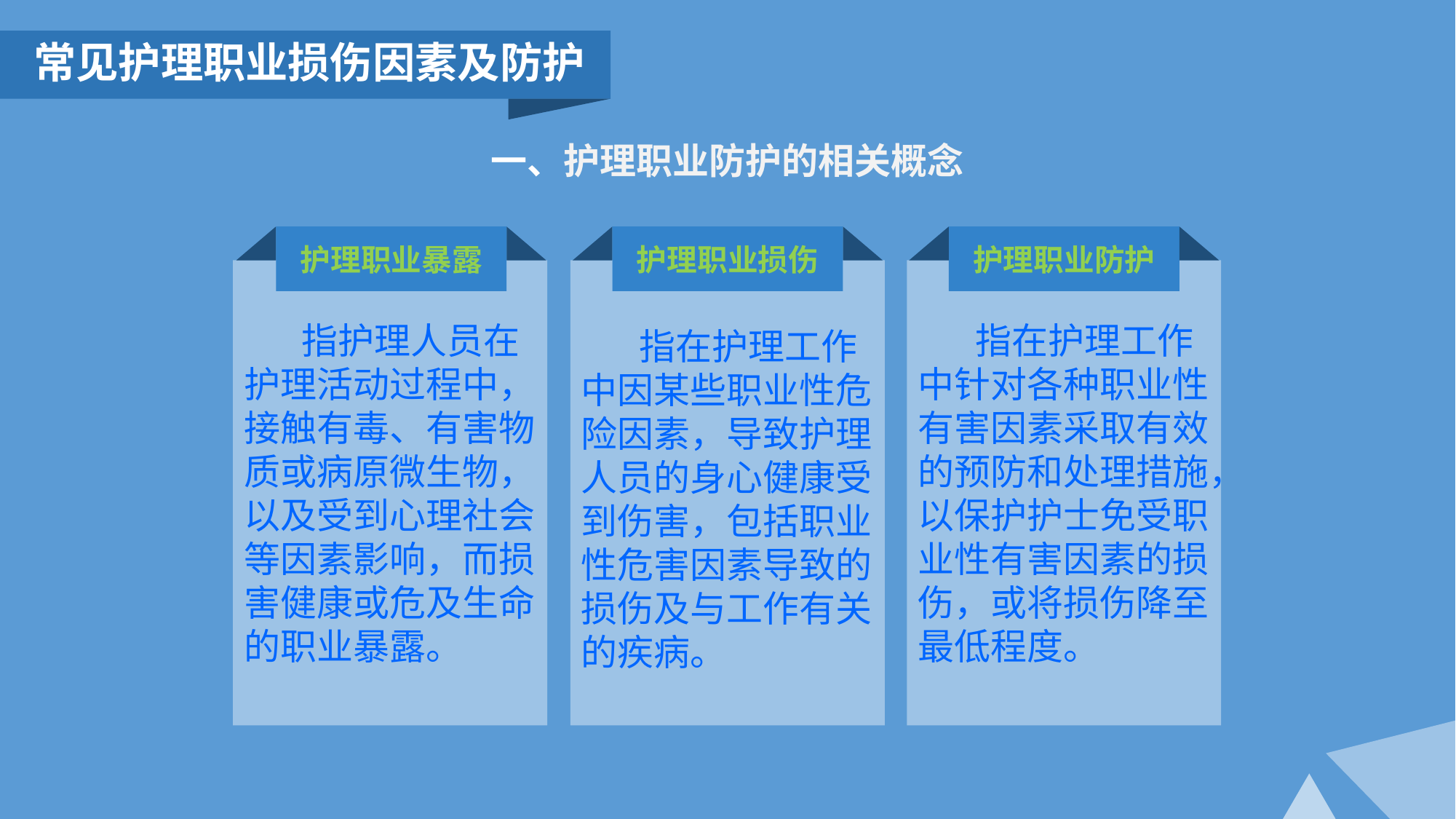

常见护理职业损伤因素及防护

一、护理职业防护的相关概念

护理职业暴露

护理职业损伤

护理职业防护

      指护理人员在护理活动过程中，接触有毒、有害物质或病原微生物，以及受到心理社会等因素影响，而损害健康或危及生命
的职业暴露。

      指在护理工作中因某些职业性危险因素，导致护理人员的身心健康受到伤害，包括职业性危害因素导致的损伤及与工作有关的疾病。

      指在护理工作中针对各种职业性有害因素采取有效的预防和处理措施，以保护护士免受职业性有害因素的损伤，或将损伤降至最低程度。